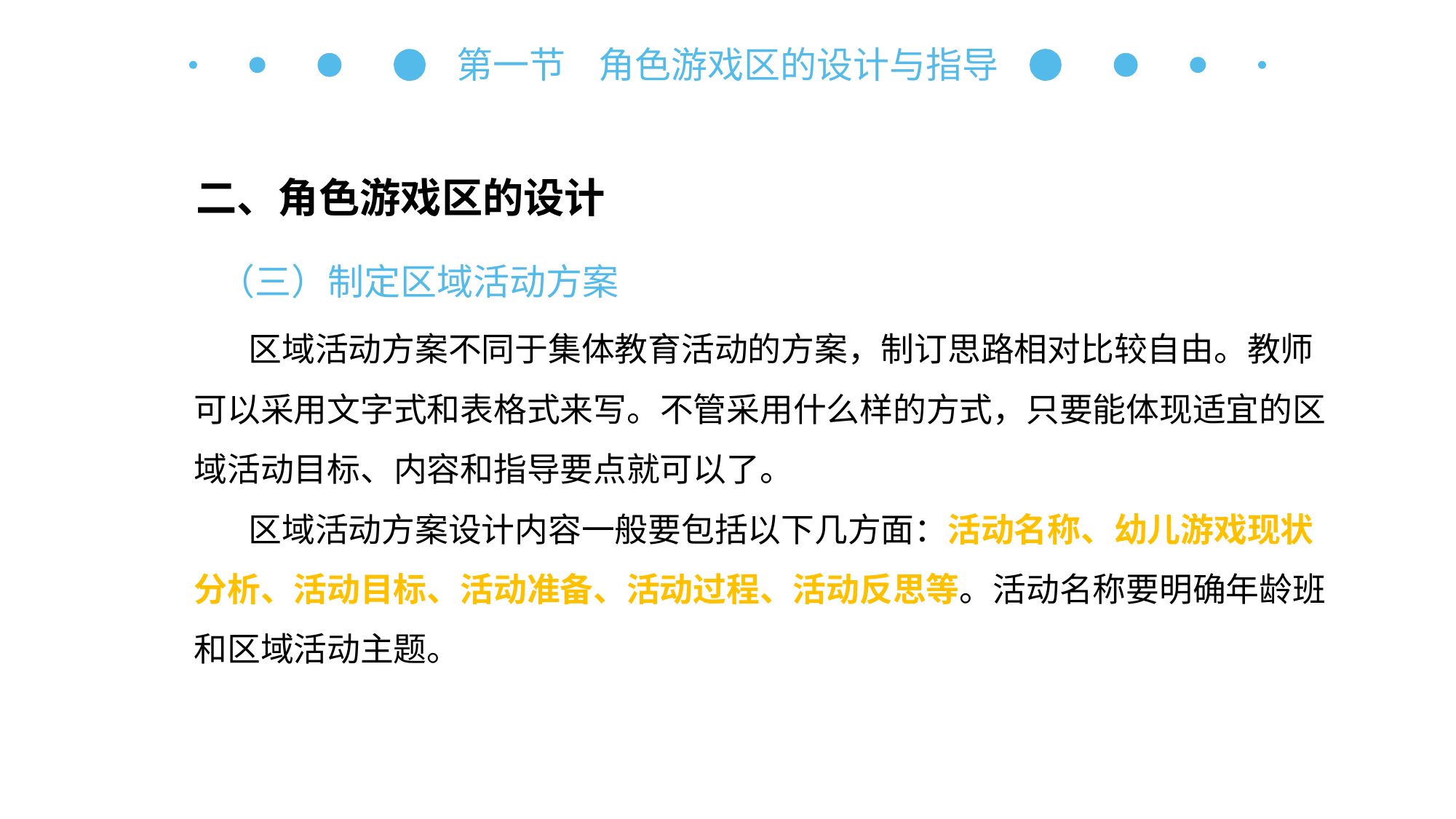

第一节    角色游戏区的设计与指导

二、角色游戏区的设计
（三）制定区域活动方案
区域活动方案不同于集体教育活动的方案，制订思路相对比较自由。教师可以采用文字式和表格式来写。不管采用什么样的方式，只要能体现适宜的区域活动目标、内容和指导要点就可以了。
区域活动方案设计内容一般要包括以下几方面：活动名称、幼儿游戏现状分析、活动目标、活动准备、活动过程、活动反思等。活动名称要明确年龄班和区域活动主题。